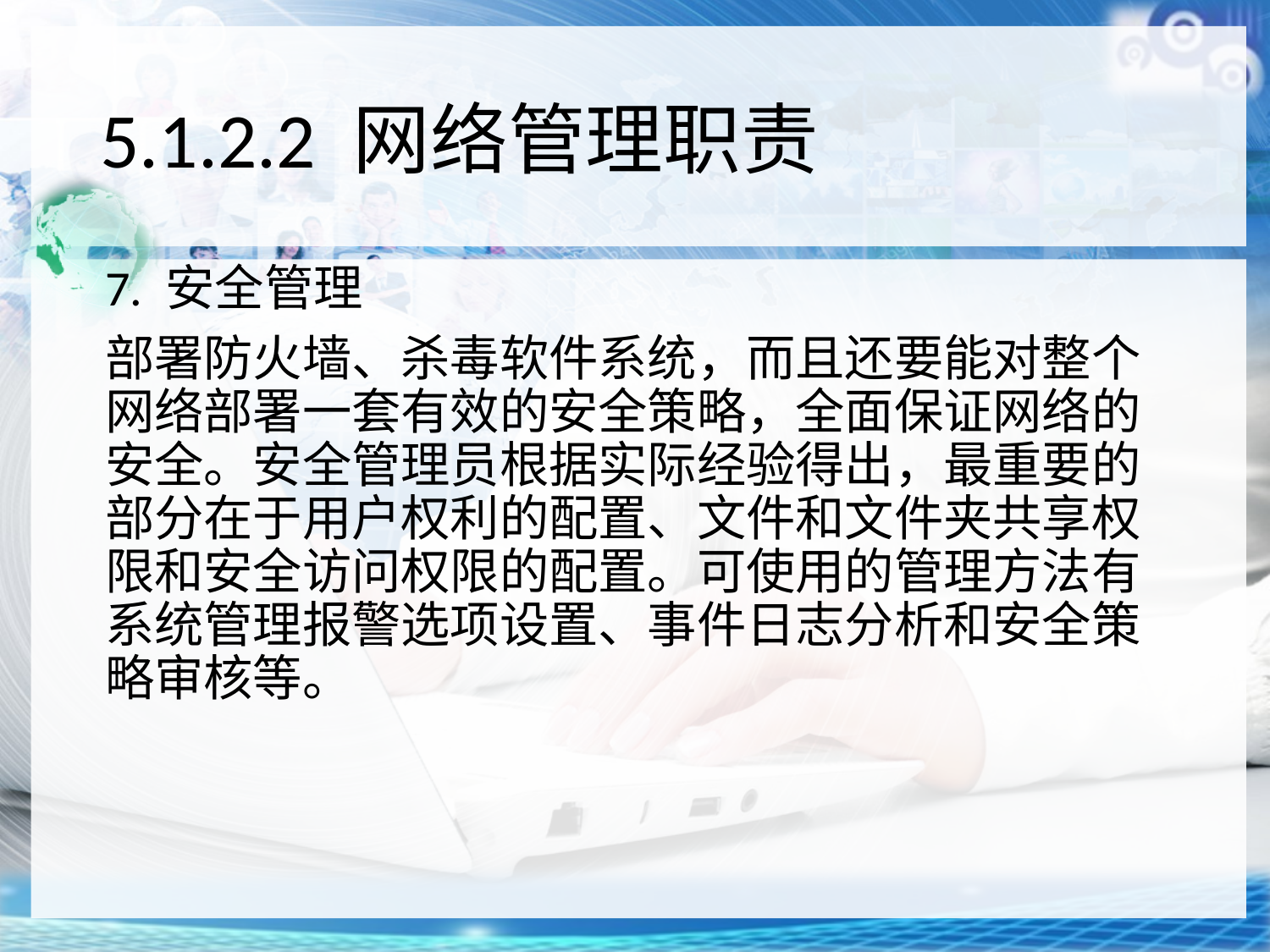

# 5.1.2.2 网络管理职责
7. 安全管理
部署防火墙、杀毒软件系统，而且还要能对整个网络部署一套有效的安全策略，全面保证网络的安全。安全管理员根据实际经验得出，最重要的部分在于用户权利的配置、文件和文件夹共享权限和安全访问权限的配置。可使用的管理方法有系统管理报警选项设置、事件日志分析和安全策略审核等。